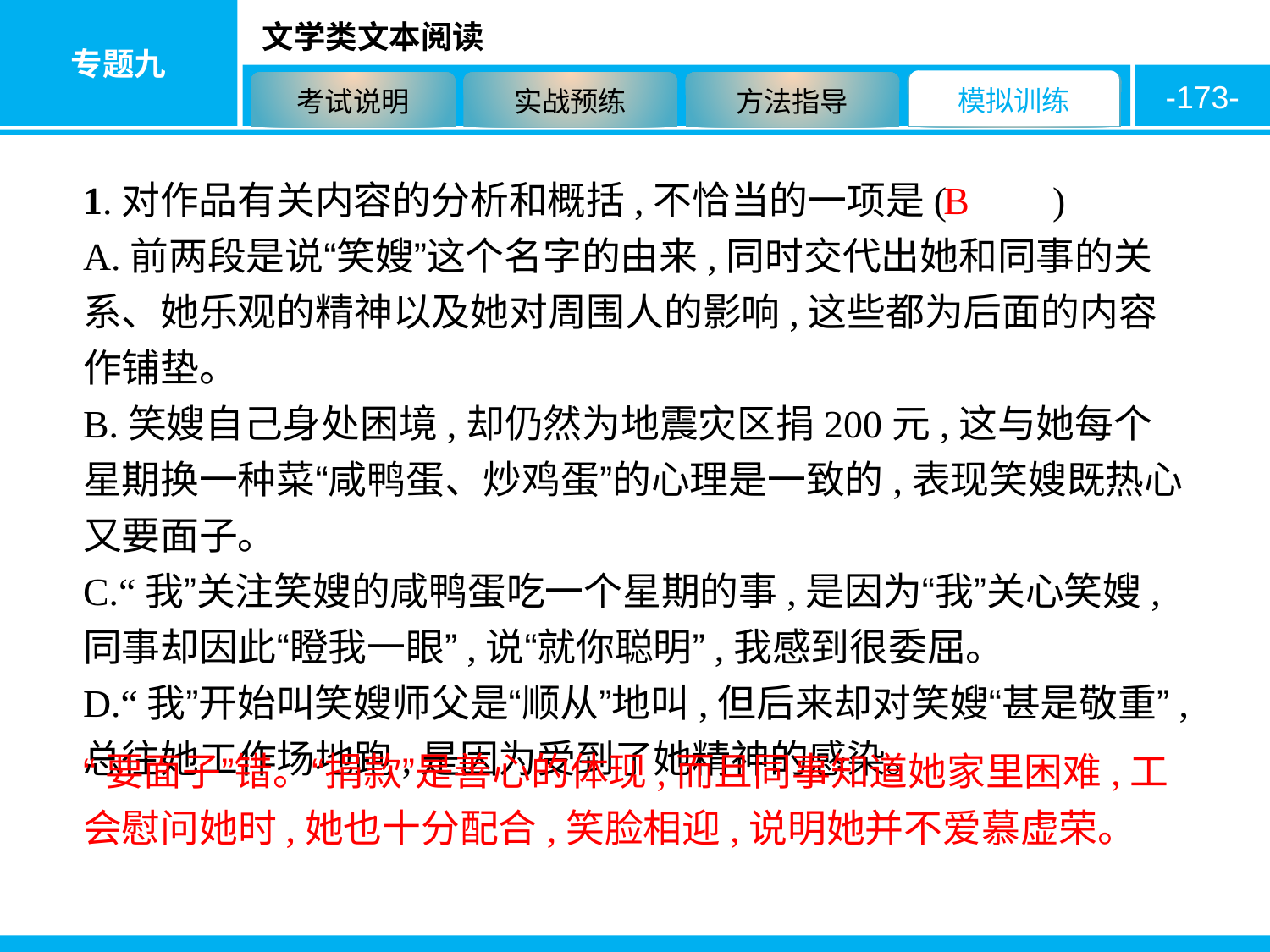

-173-
1.对作品有关内容的分析和概括,不恰当的一项是( 　　)
A.前两段是说“笑嫂”这个名字的由来,同时交代出她和同事的关系、她乐观的精神以及她对周围人的影响,这些都为后面的内容作铺垫。
B.笑嫂自己身处困境,却仍然为地震灾区捐200元,这与她每个星期换一种菜“咸鸭蛋、炒鸡蛋”的心理是一致的,表现笑嫂既热心又要面子。
C.“我”关注笑嫂的咸鸭蛋吃一个星期的事,是因为“我”关心笑嫂,同事却因此“瞪我一眼”,说“就你聪明”,我感到很委屈。
D.“我”开始叫笑嫂师父是“顺从”地叫,但后来却对笑嫂“甚是敬重”,总往她工作场地跑,是因为受到了她精神的感染。
B
“要面子”错。“捐款”是善心的体现,而且同事知道她家里困难,工会慰问她时,她也十分配合,笑脸相迎,说明她并不爱慕虚荣。